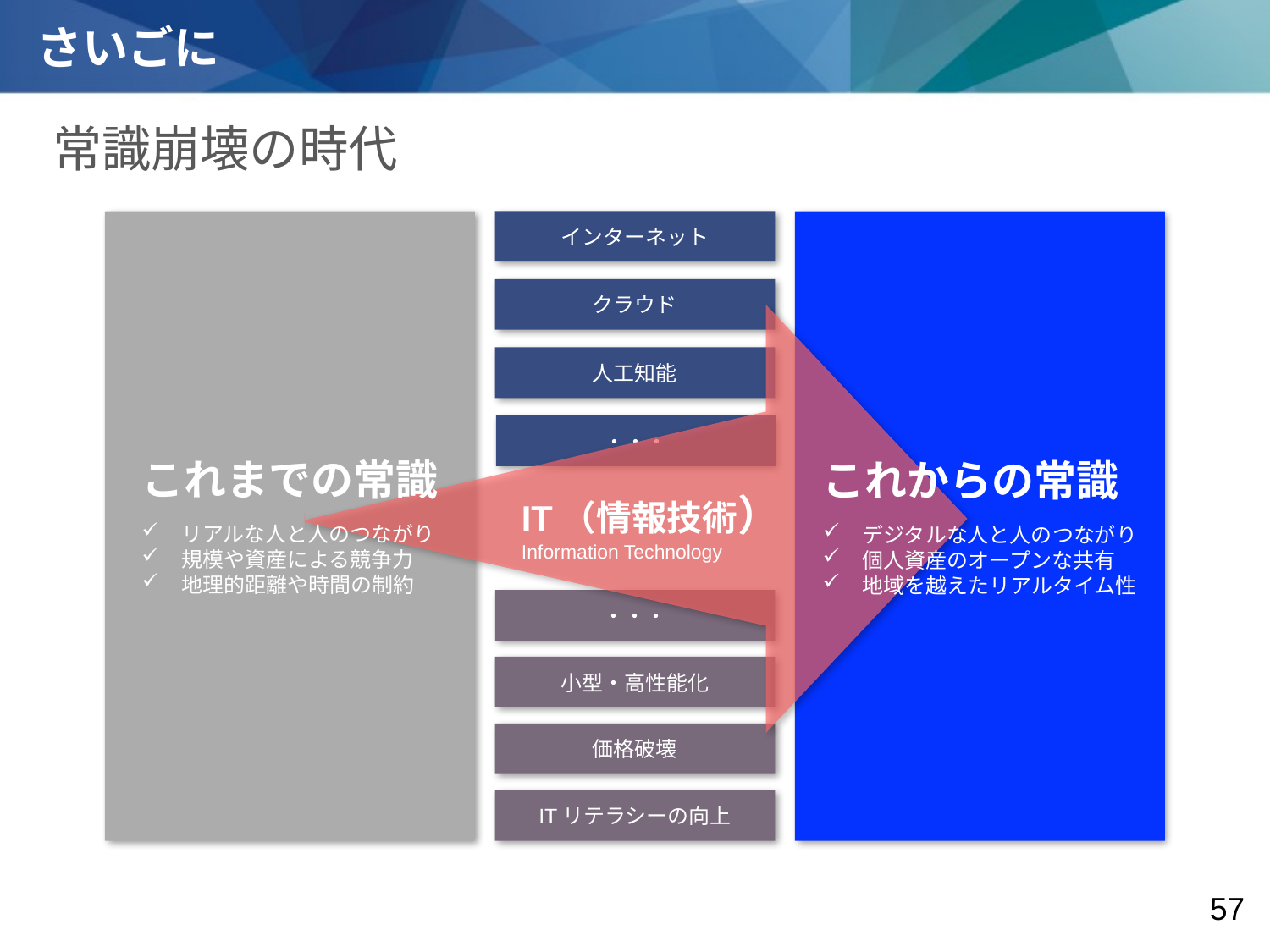

さいごに
常識崩壊の時代
インターネット

クラウド

人工知能
・・・
これまでの常識

リアルな人と人のつながり
規模や資産による競争力
地理的距離や時間の制約
これからの常識

デジタルな人と人のつながり
個人資産のオープンな共有
地域を越えたリアルタイム性
IT（情報技術）
Information Technology
・・・
小型・高性能化
価格破壊
ITリテラシーの向上
57